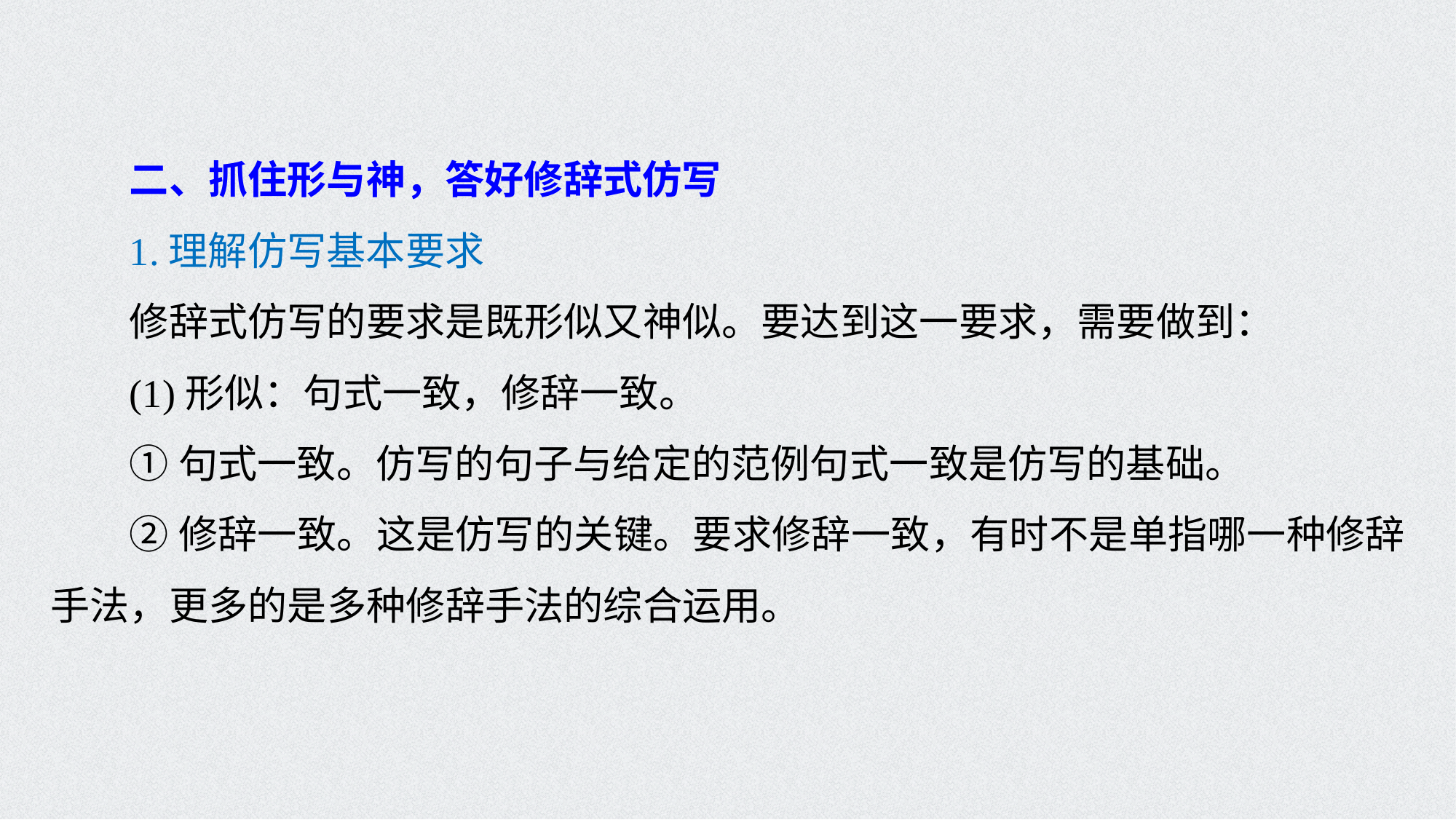

二、抓住形与神，答好修辞式仿写
1.理解仿写基本要求
修辞式仿写的要求是既形似又神似。要达到这一要求，需要做到：
(1)形似：句式一致，修辞一致。
①句式一致。仿写的句子与给定的范例句式一致是仿写的基础。
②修辞一致。这是仿写的关键。要求修辞一致，有时不是单指哪一种修辞手法，更多的是多种修辞手法的综合运用。